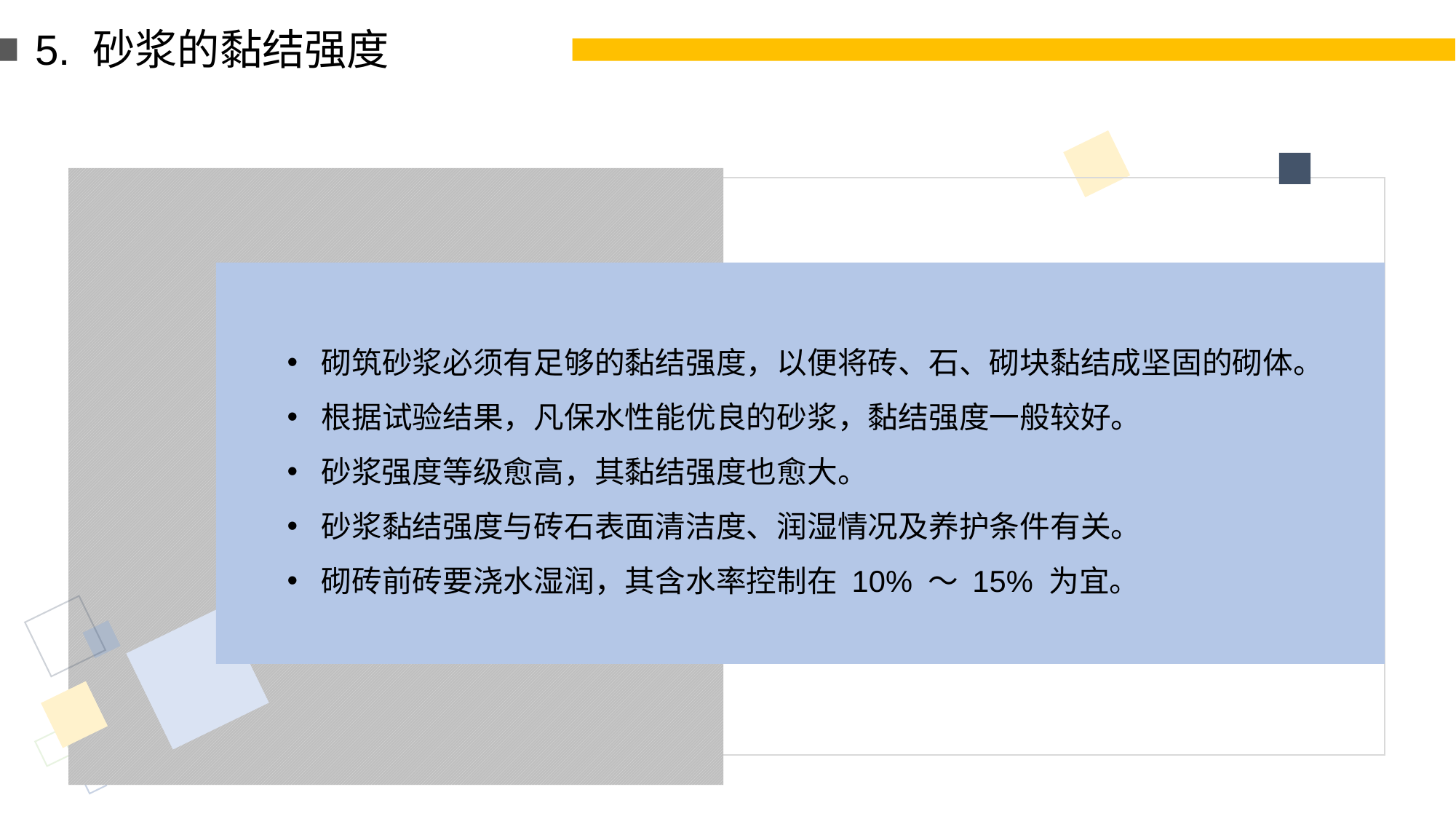

5. 砂浆的黏结强度

砌筑砂浆必须有足够的黏结强度，以便将砖、石、砌块黏结成坚固的砌体。
根据试验结果，凡保水性能优良的砂浆，黏结强度一般较好。
砂浆强度等级愈高，其黏结强度也愈大。
砂浆黏结强度与砖石表面清洁度、润湿情况及养护条件有关。
砌砖前砖要浇水湿润，其含水率控制在 10% ～ 15% 为宜。